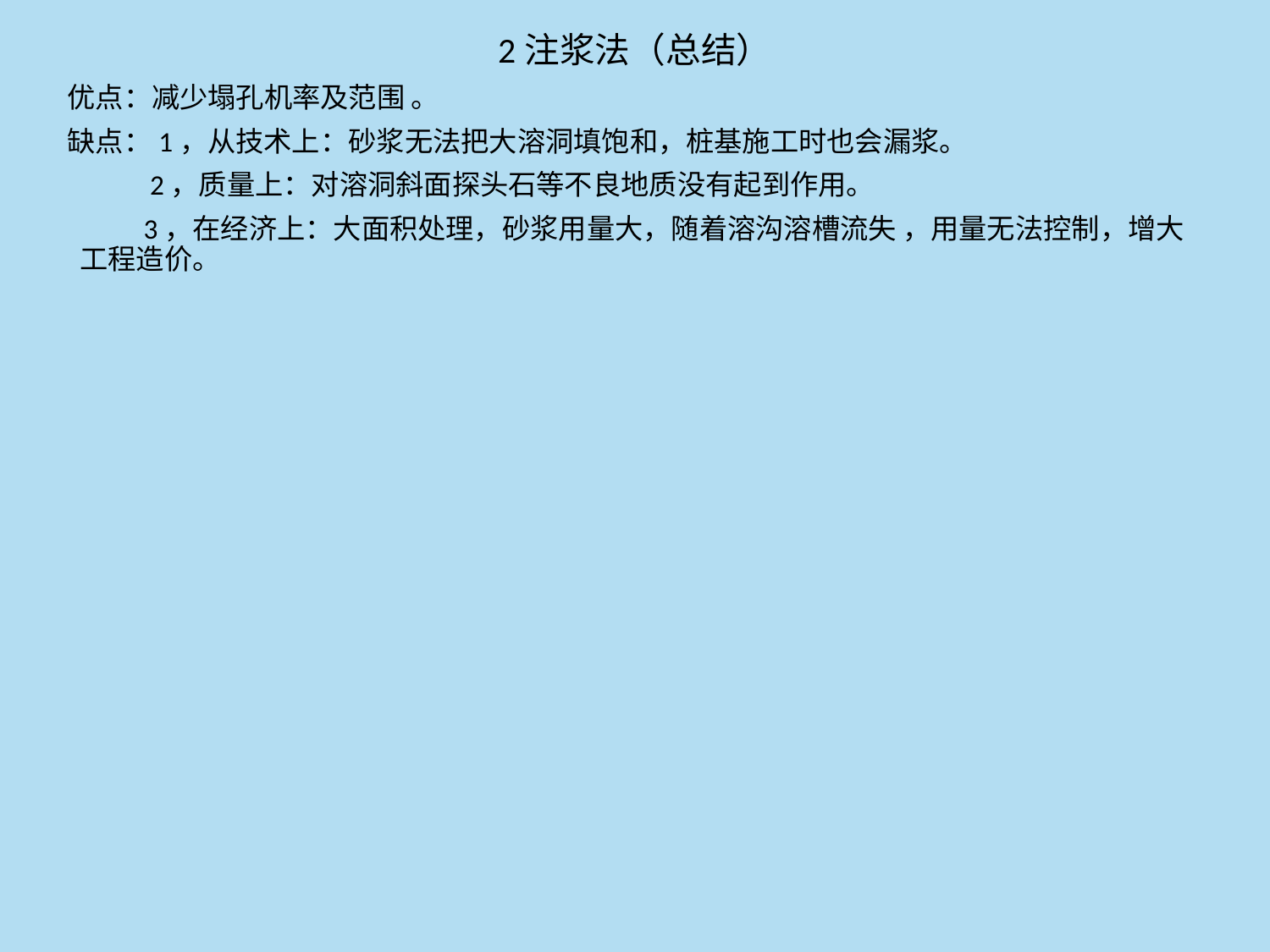

2注浆法（总结）
优点：减少塌孔机率及范围 。
缺点：1，从技术上：砂浆无法把大溶洞填饱和，桩基施工时也会漏浆。
             2，质量上：对溶洞斜面探头石等不良地质没有起到作用。
            3，在经济上：大面积处理，砂浆用量大，随着溶沟溶槽流失 ，用量无法控制，增大     工程造价。